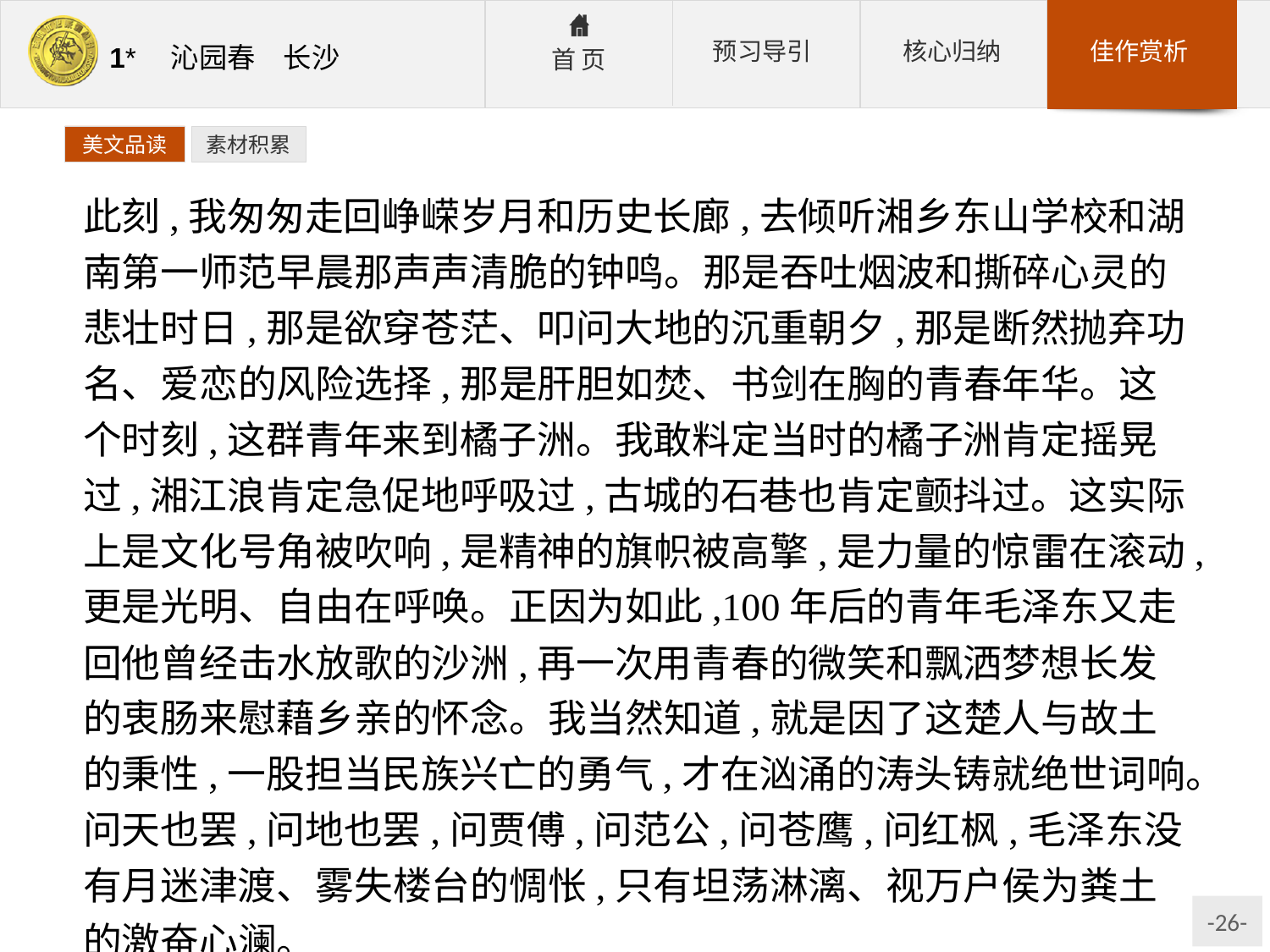

美文品读
素材积累
此刻,我匆匆走回峥嵘岁月和历史长廊,去倾听湘乡东山学校和湖南第一师范早晨那声声清脆的钟鸣。那是吞吐烟波和撕碎心灵的悲壮时日,那是欲穿苍茫、叩问大地的沉重朝夕,那是断然抛弃功名、爱恋的风险选择,那是肝胆如焚、书剑在胸的青春年华。这个时刻,这群青年来到橘子洲。我敢料定当时的橘子洲肯定摇晃过,湘江浪肯定急促地呼吸过,古城的石巷也肯定颤抖过。这实际上是文化号角被吹响,是精神的旗帜被高擎,是力量的惊雷在滚动,更是光明、自由在呼唤。正因为如此,100年后的青年毛泽东又走回他曾经击水放歌的沙洲,再一次用青春的微笑和飘洒梦想长发的衷肠来慰藉乡亲的怀念。我当然知道,就是因了这楚人与故土的秉性,一股担当民族兴亡的勇气,才在汹涌的涛头铸就绝世词响。问天也罢,问地也罢,问贾傅,问范公,问苍鹰,问红枫,毛泽东没有月迷津渡、雾失楼台的惆怅,只有坦荡淋漓、视万户侯为粪土的激奋心澜。